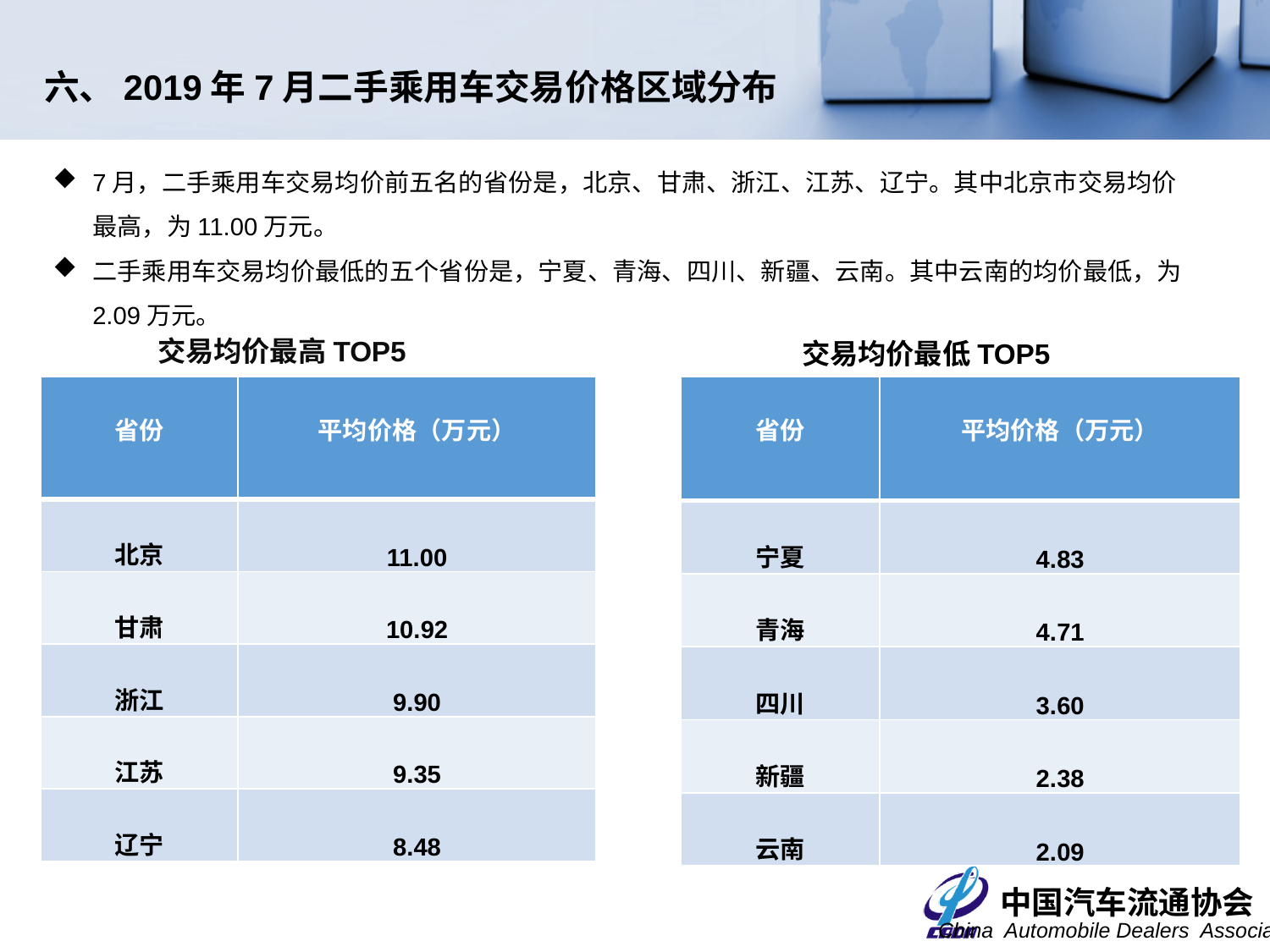

六、2019年7月二手乘用车交易价格区域分布
7月，二手乘用车交易均价前五名的省份是，北京、甘肃、浙江、江苏、辽宁。其中北京市交易均价最高，为11.00万元。
二手乘用车交易均价最低的五个省份是，宁夏、青海、四川、新疆、云南。其中云南的均价最低，为2.09万元。
交易均价最高TOP5
交易均价最低TOP5
| 省份 | 平均价格（万元） |
| --- | --- |
| 宁夏 | 4.83 |
| 青海 | 4.71 |
| 四川 | 3.60 |
| 新疆 | 2.38 |
| 云南 | 2.09 |
| 省份 | 平均价格（万元） |
| --- | --- |
| 北京 | 11.00 |
| 甘肃 | 10.92 |
| 浙江 | 9.90 |
| 江苏 | 9.35 |
| 辽宁 | 8.48 |